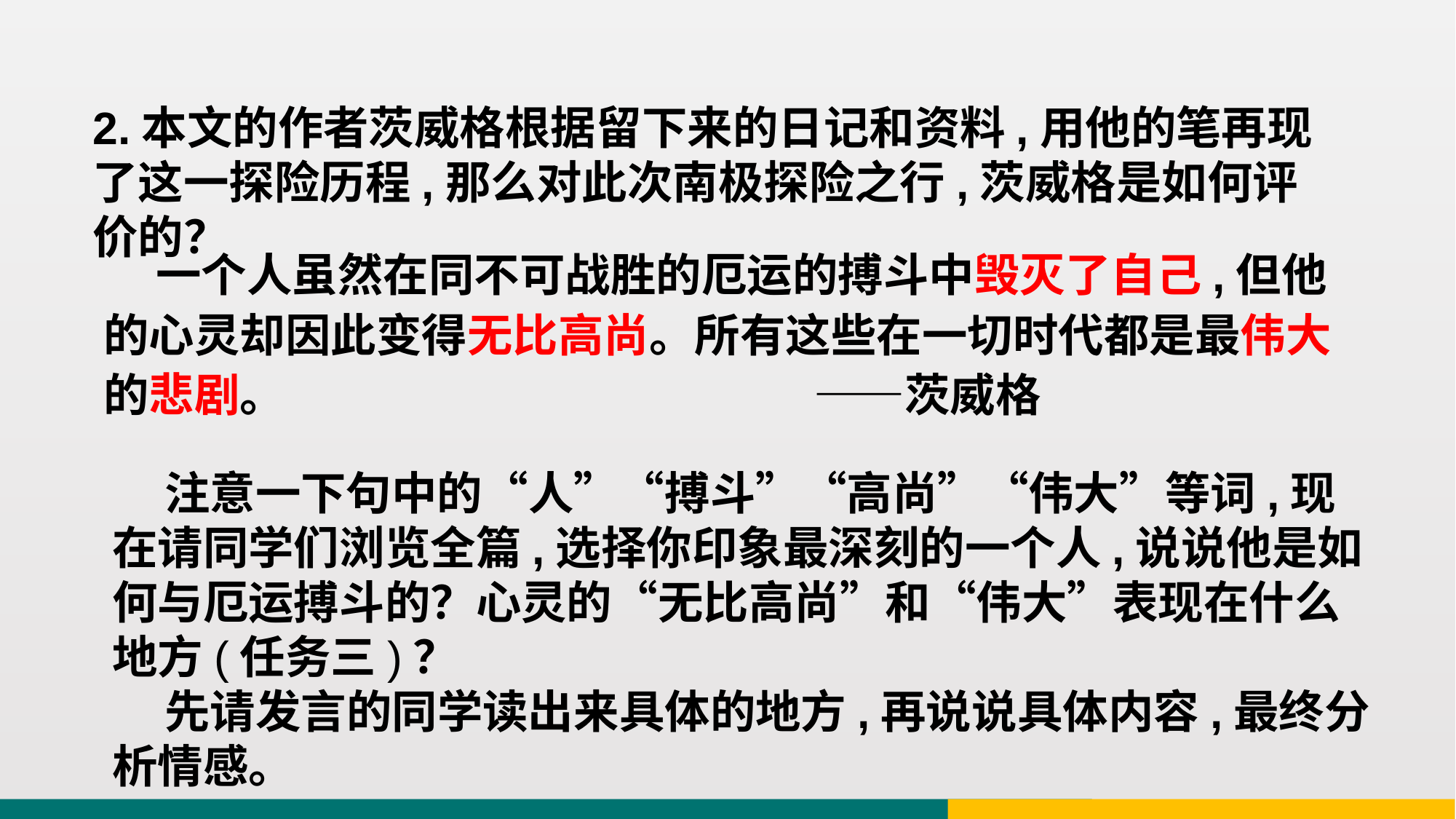

2.本文的作者茨威格根据留下来的日记和资料,用他的笔再现了这一探险历程,那么对此次南极探险之行,茨威格是如何评价的？
    一个人虽然在同不可战胜的厄运的搏斗中毁灭了自己,但他的心灵却因此变得无比高尚。所有这些在一切时代都是最伟大的悲剧。                                                   ——茨威格
    注意一下句中的“人”“搏斗”“高尚”“伟大”等词,现在请同学们浏览全篇,选择你印象最深刻的一个人,说说他是如何与厄运搏斗的？心灵的“无比高尚”和“伟大”表现在什么地方(任务三)？
    先请发言的同学读出来具体的地方,再说说具体内容,最终分析情感。